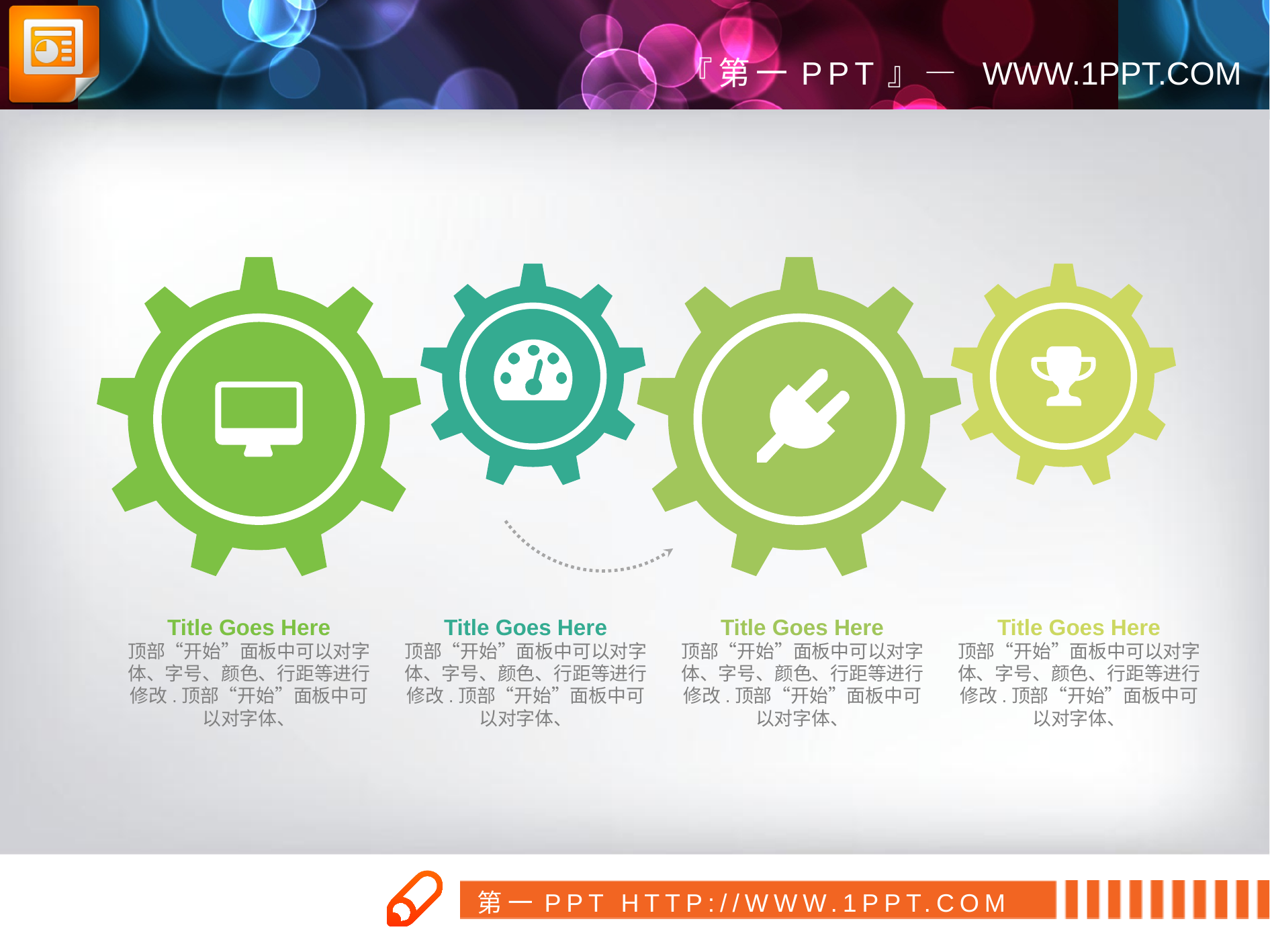

Title Goes Here
顶部“开始”面板中可以对字体、字号、颜色、行距等进行修改.顶部“开始”面板中可以对字体、
Title Goes Here
顶部“开始”面板中可以对字体、字号、颜色、行距等进行修改.顶部“开始”面板中可以对字体、
Title Goes Here
顶部“开始”面板中可以对字体、字号、颜色、行距等进行修改.顶部“开始”面板中可以对字体、
Title Goes Here
顶部“开始”面板中可以对字体、字号、颜色、行距等进行修改.顶部“开始”面板中可以对字体、